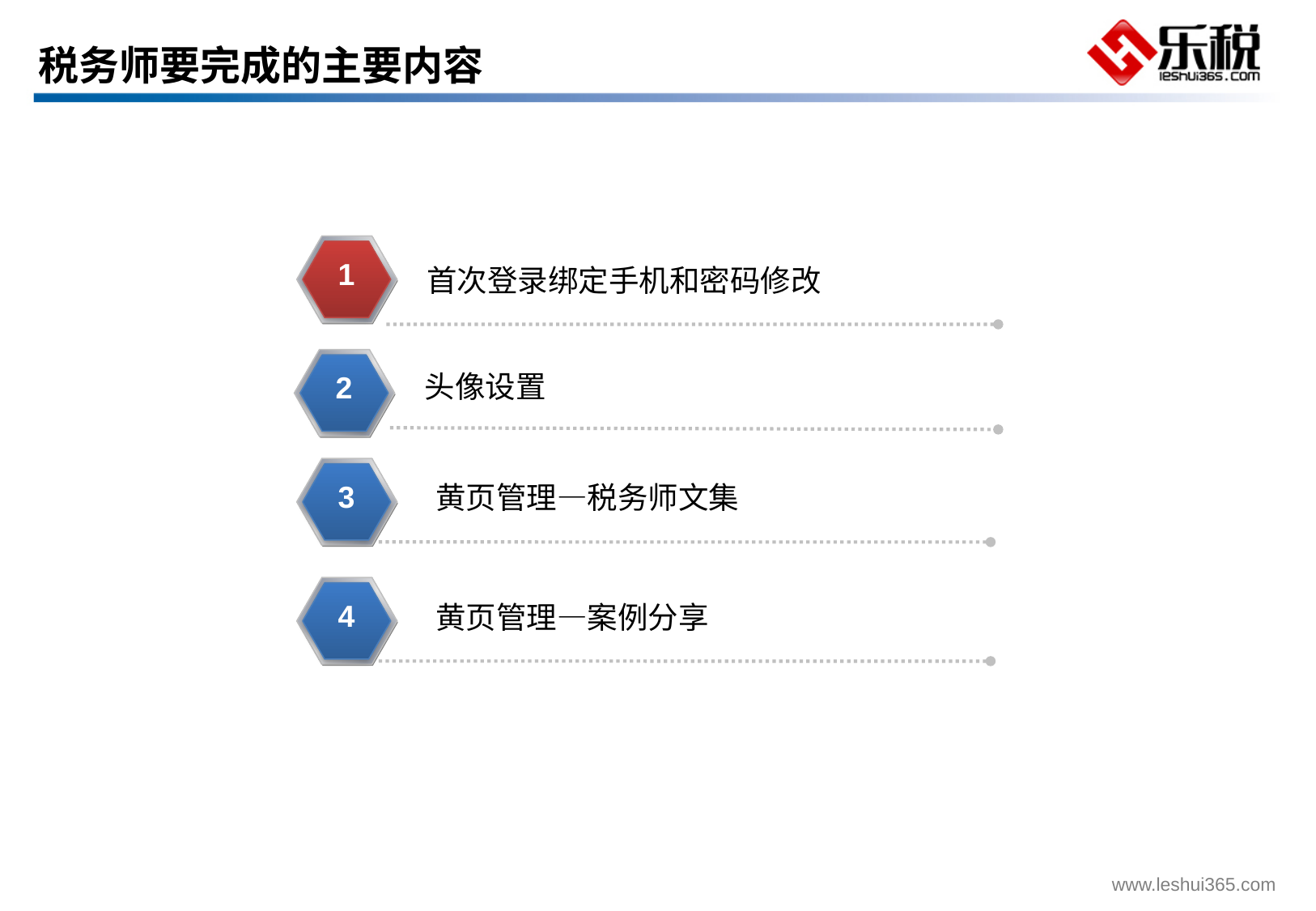

税务师要完成的主要内容

1
首次登录绑定手机和密码修改

2
头像设置

3
黄页管理—税务师文集

4
黄页管理—案例分享